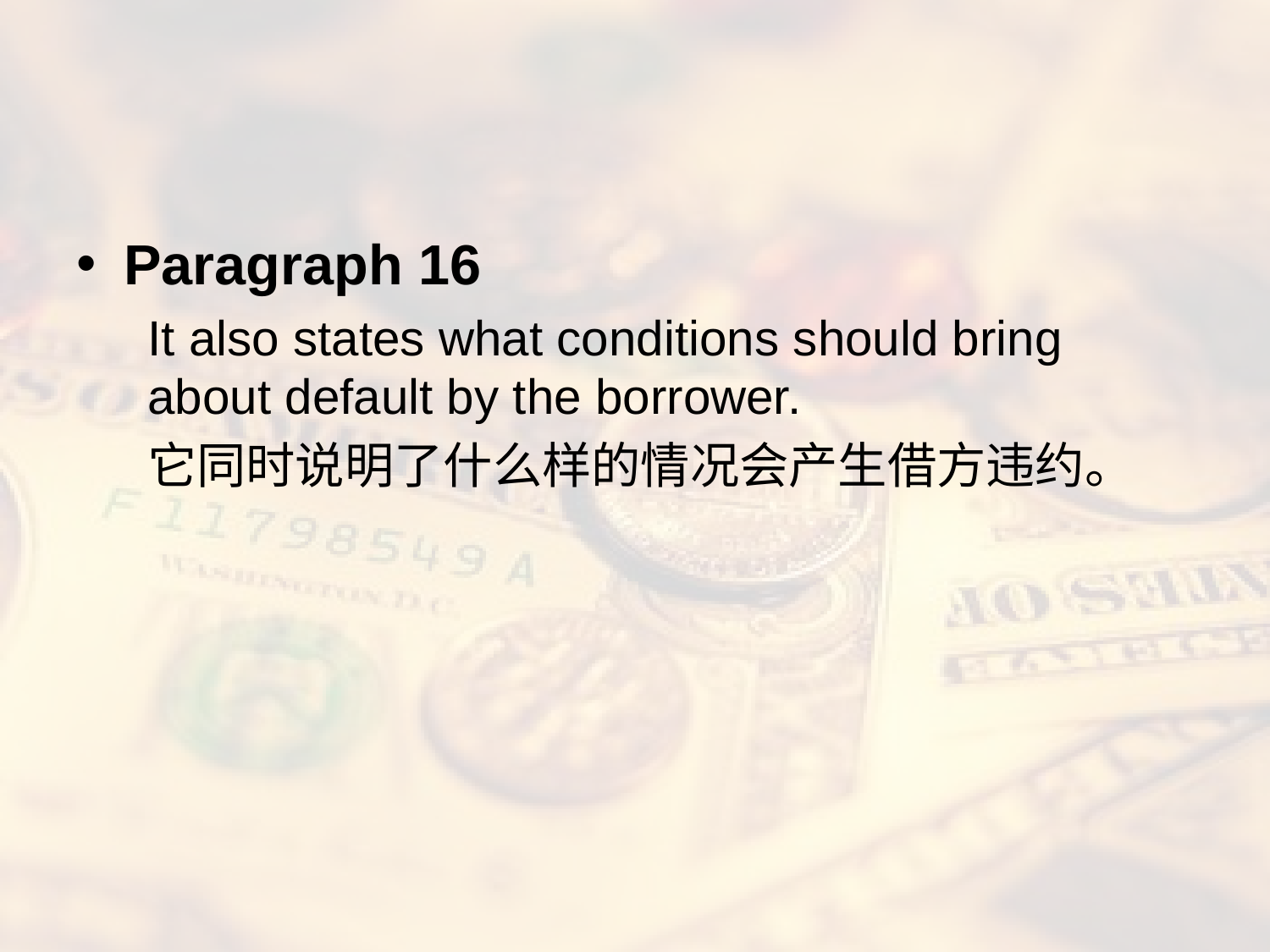

#
Paragraph 16
It also states what conditions should bring about default by the borrower.
它同时说明了什么样的情况会产生借方违约。